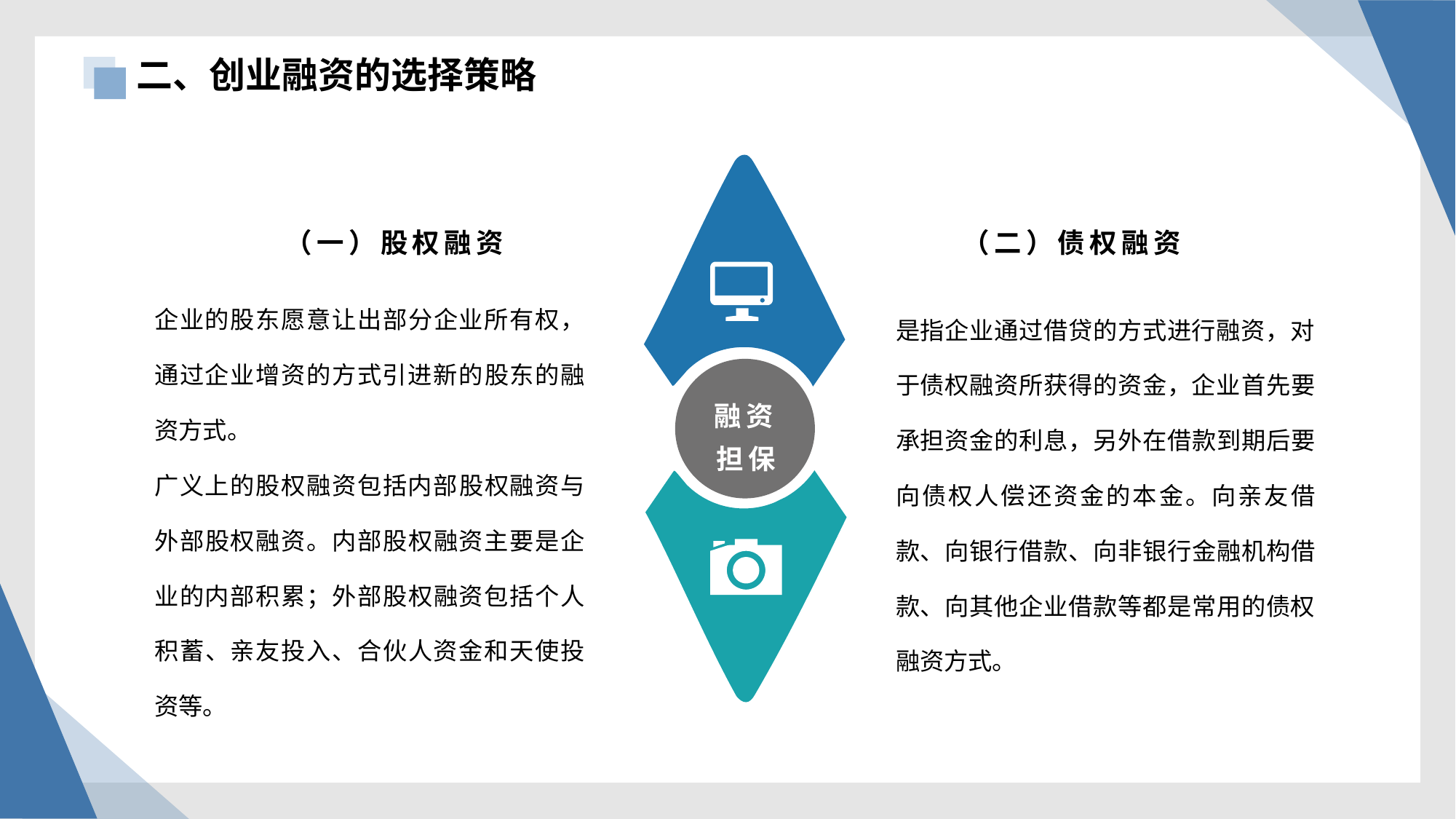

二、创业融资的选择策略

（二）债权融资
（一）股权融资

企业的股东愿意让出部分企业所有权，通过企业增资的方式引进新的股东的融资方式。
广义上的股权融资包括内部股权融资与外部股权融资。内部股权融资主要是企业的内部积累；外部股权融资包括个人积蓄、亲友投入、合伙人资金和天使投资等。

是指企业通过借贷的方式进行融资，对于债权融资所获得的资金，企业首先要承担资金的利息，另外在借款到期后要向债权人偿还资金的本金。向亲友借款、向银行借款、向非银行金融机构借款、向其他企业借款等都是常用的债权融资方式。

融资担保